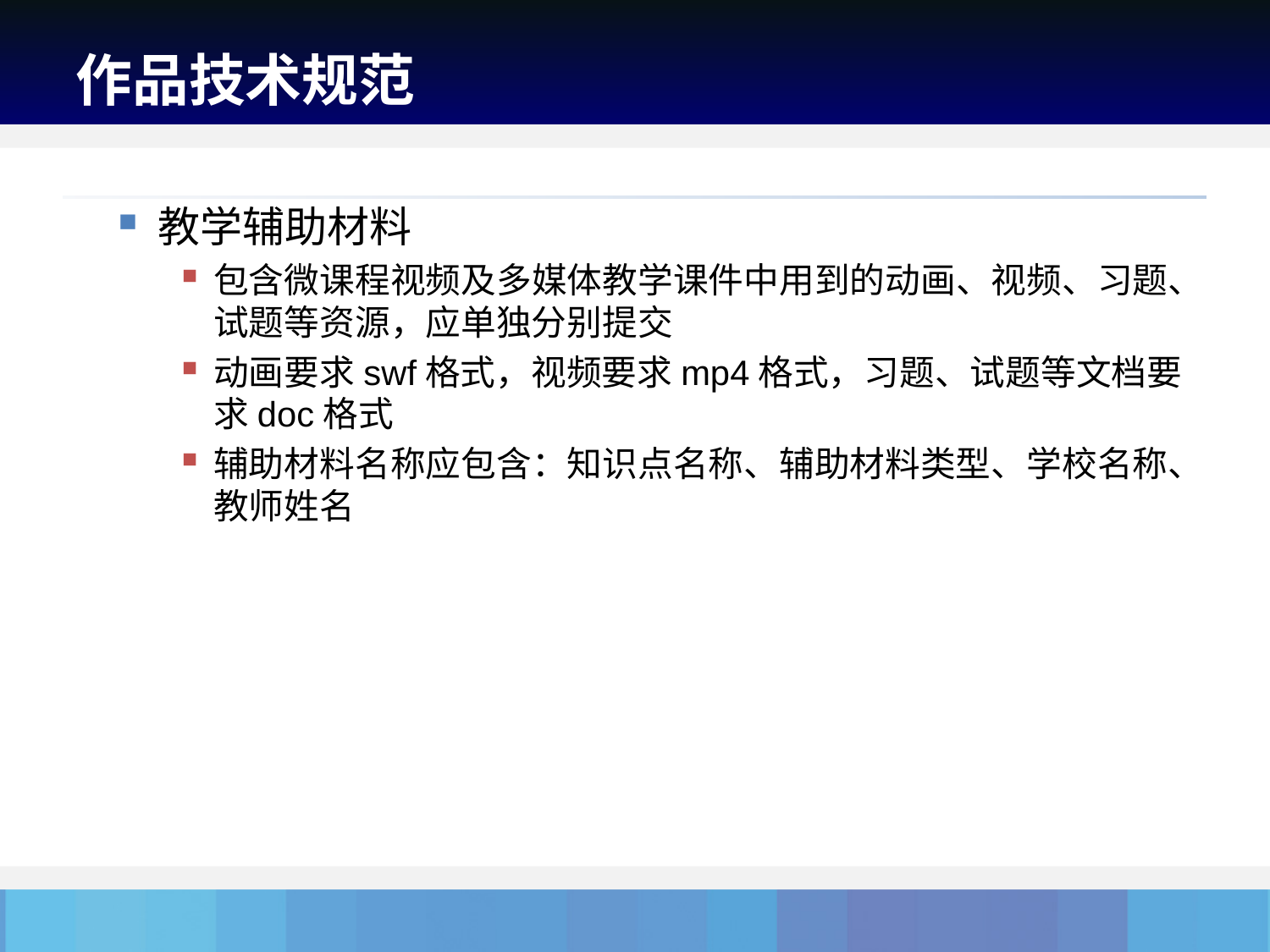

# 作品技术规范
教学辅助材料
包含微课程视频及多媒体教学课件中用到的动画、视频、习题、试题等资源，应单独分别提交
动画要求swf格式，视频要求mp4格式，习题、试题等文档要求doc格式
辅助材料名称应包含：知识点名称、辅助材料类型、学校名称、教师姓名